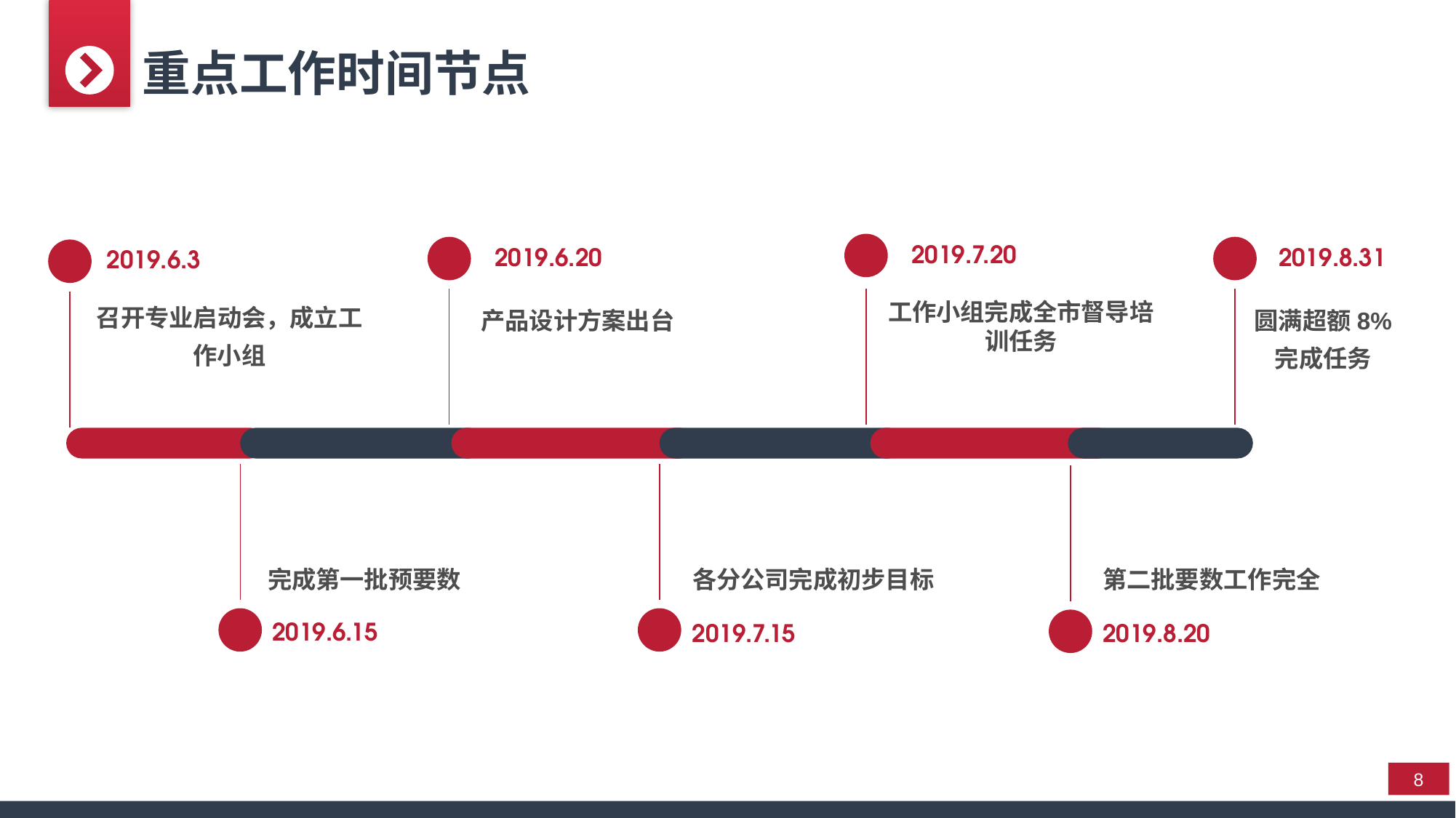

重点工作时间节点

2019.7.20

2019.6.20

2019.8.31

2019.6.3
召开专业启动会，成立工作小组
圆满超额8%
完成任务
产品设计方案出台
工作小组完成全市督导培训任务

各分公司完成初步目标
第二批要数工作完全
完成第一批预要数

2019.6.15
2019.7.15
2019.8.20